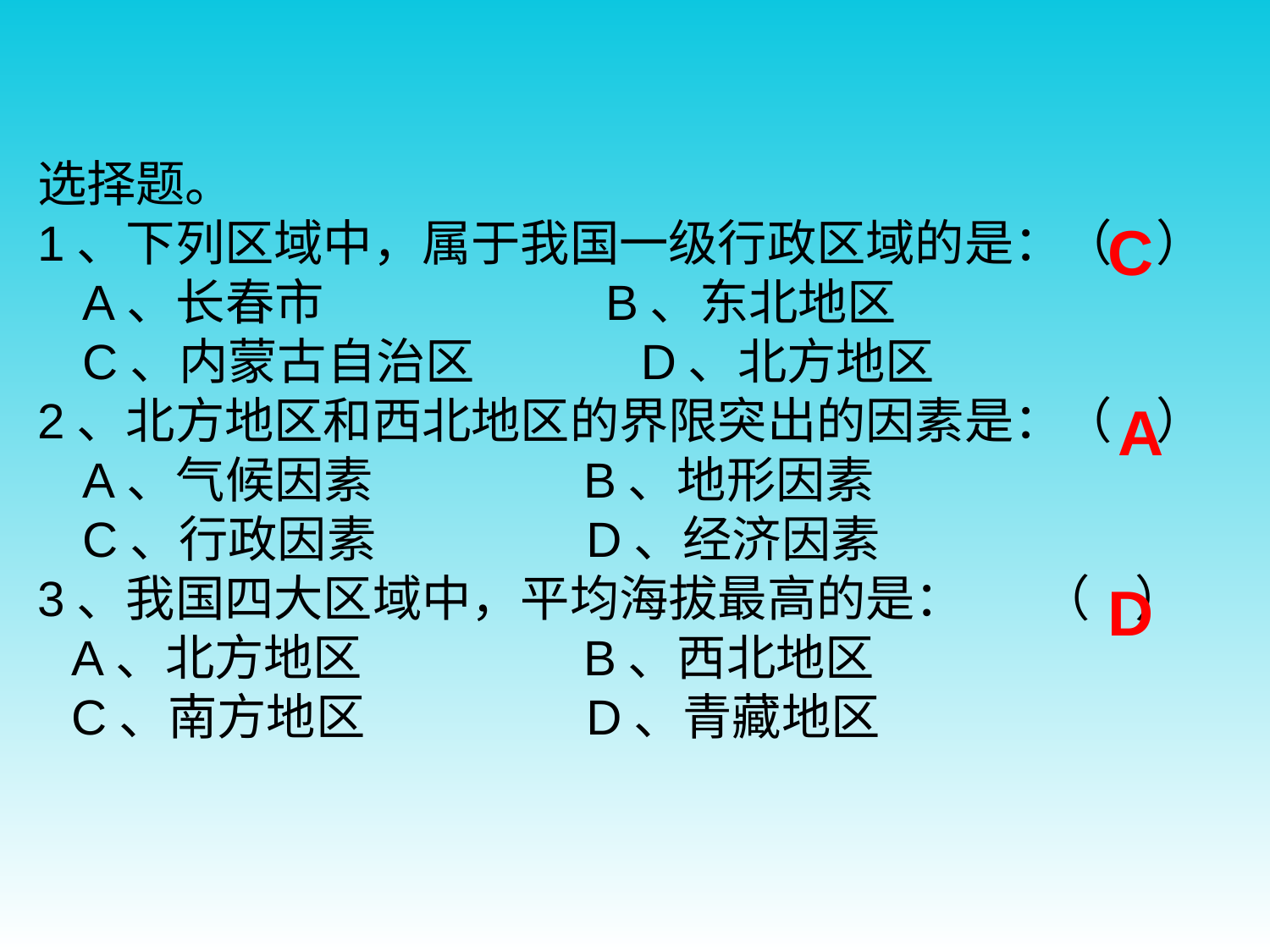

选择题。
1、下列区域中，属于我国一级行政区域的是：（    ）
   A、长春市                    　B、东北地区
   C、内蒙古自治区              D、北方地区
2、北方地区和西北地区的界限突出的因素是：（    ）
   A、气候因素                  B、地形因素
   C、行政因素                  D、经济因素
3、我国四大区域中，平均海拔最高的是：       （    ）
  A、北方地区                   B、西北地区
  C、南方地区                   D、青藏地区
C
A
D